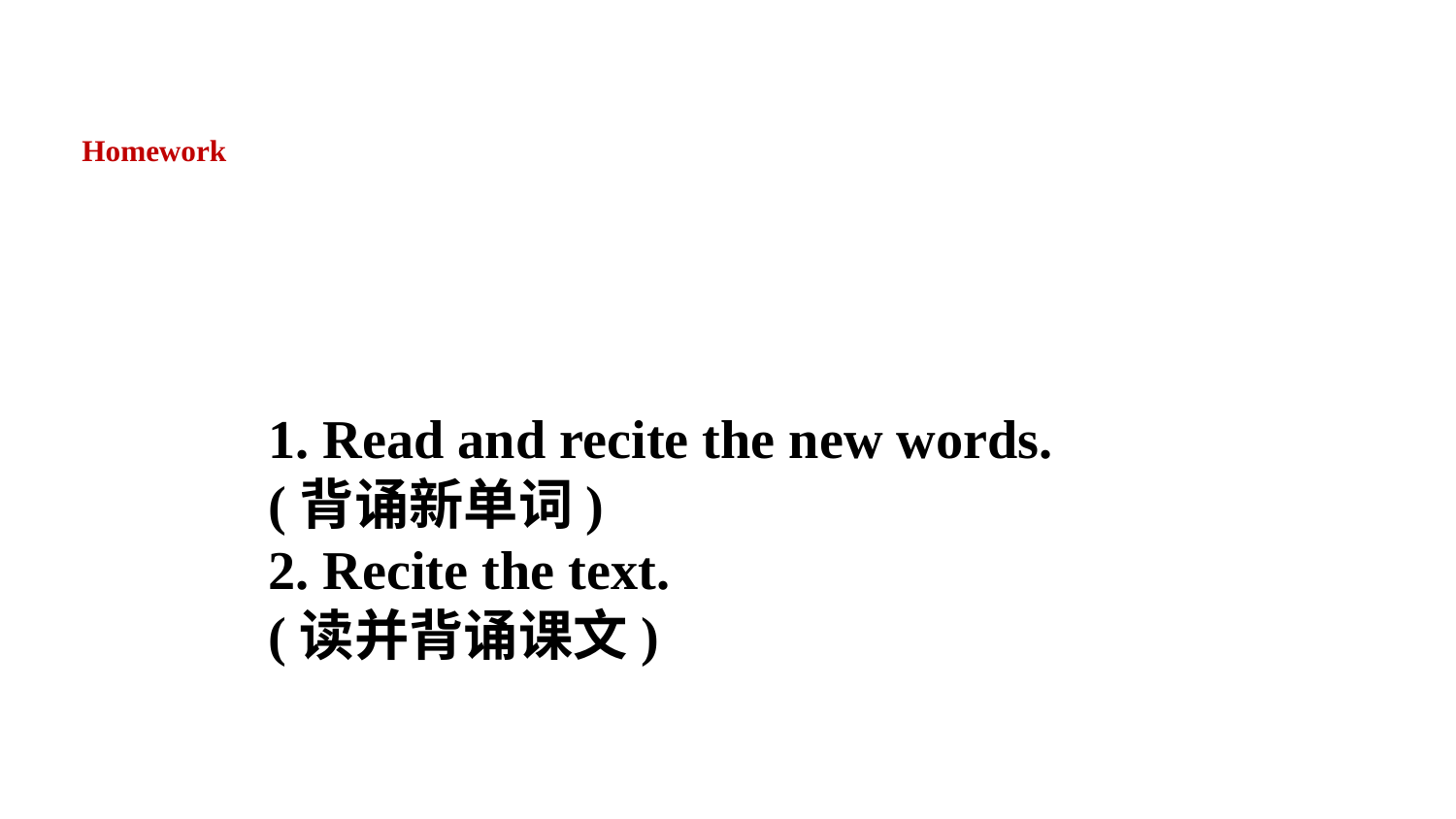

Homework
1. Read and recite the new words.
(背诵新单词)
2. Recite the text.
(读并背诵课文)